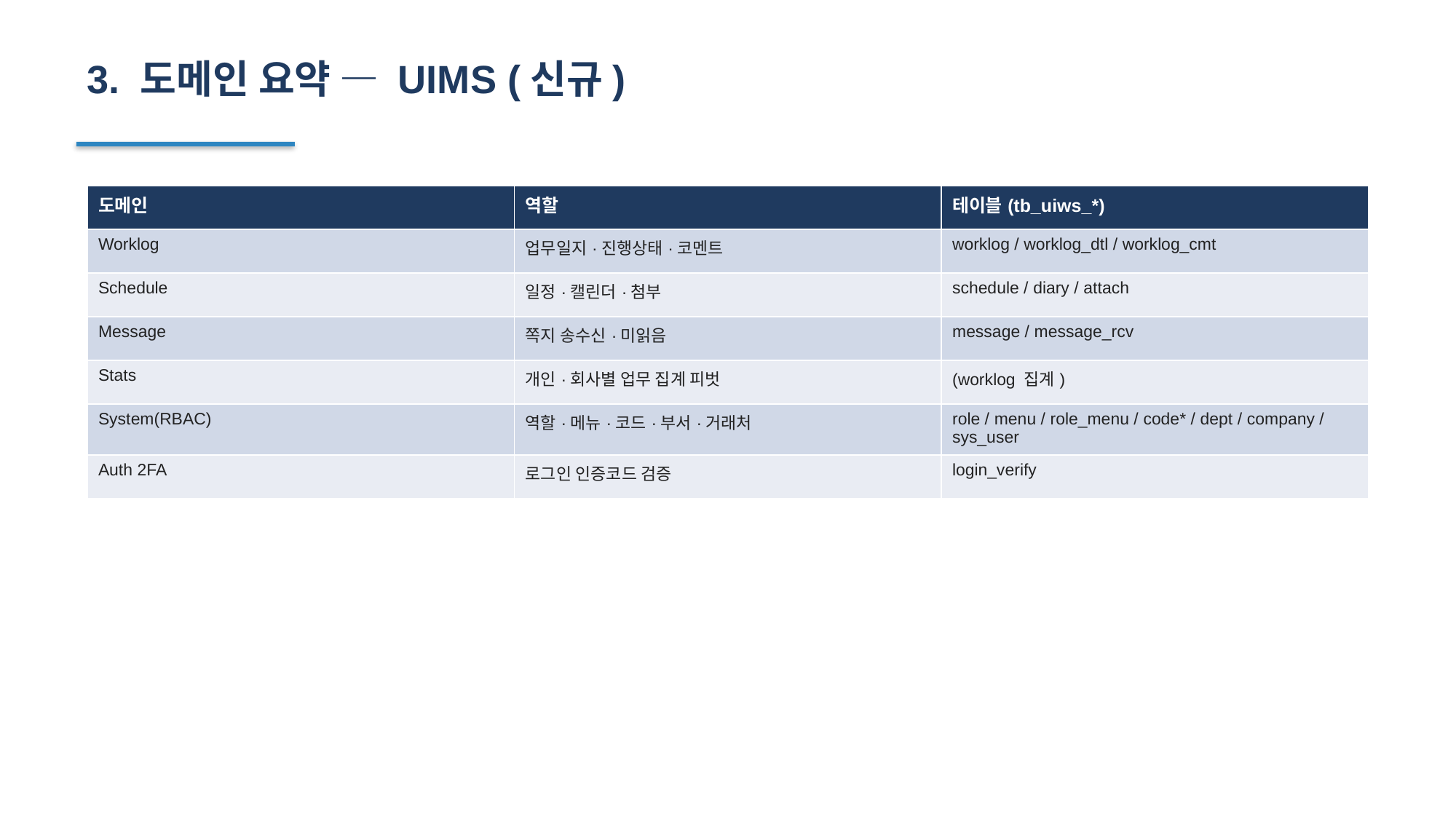

3. 도메인 요약 — UIMS (신규)

| 도메인 | 역할 | 테이블(tb\_uiws\_\*) |
| --- | --- | --- |
| Worklog | 업무일지·진행상태·코멘트 | worklog / worklog\_dtl / worklog\_cmt |
| Schedule | 일정·캘린더·첨부 | schedule / diary / attach |
| Message | 쪽지 송수신·미읽음 | message / message\_rcv |
| Stats | 개인·회사별 업무 집계 피벗 | (worklog 집계) |
| System(RBAC) | 역할·메뉴·코드·부서·거래처 | role / menu / role\_menu / code\* / dept / company / sys\_user |
| Auth 2FA | 로그인 인증코드 검증 | login\_verify |